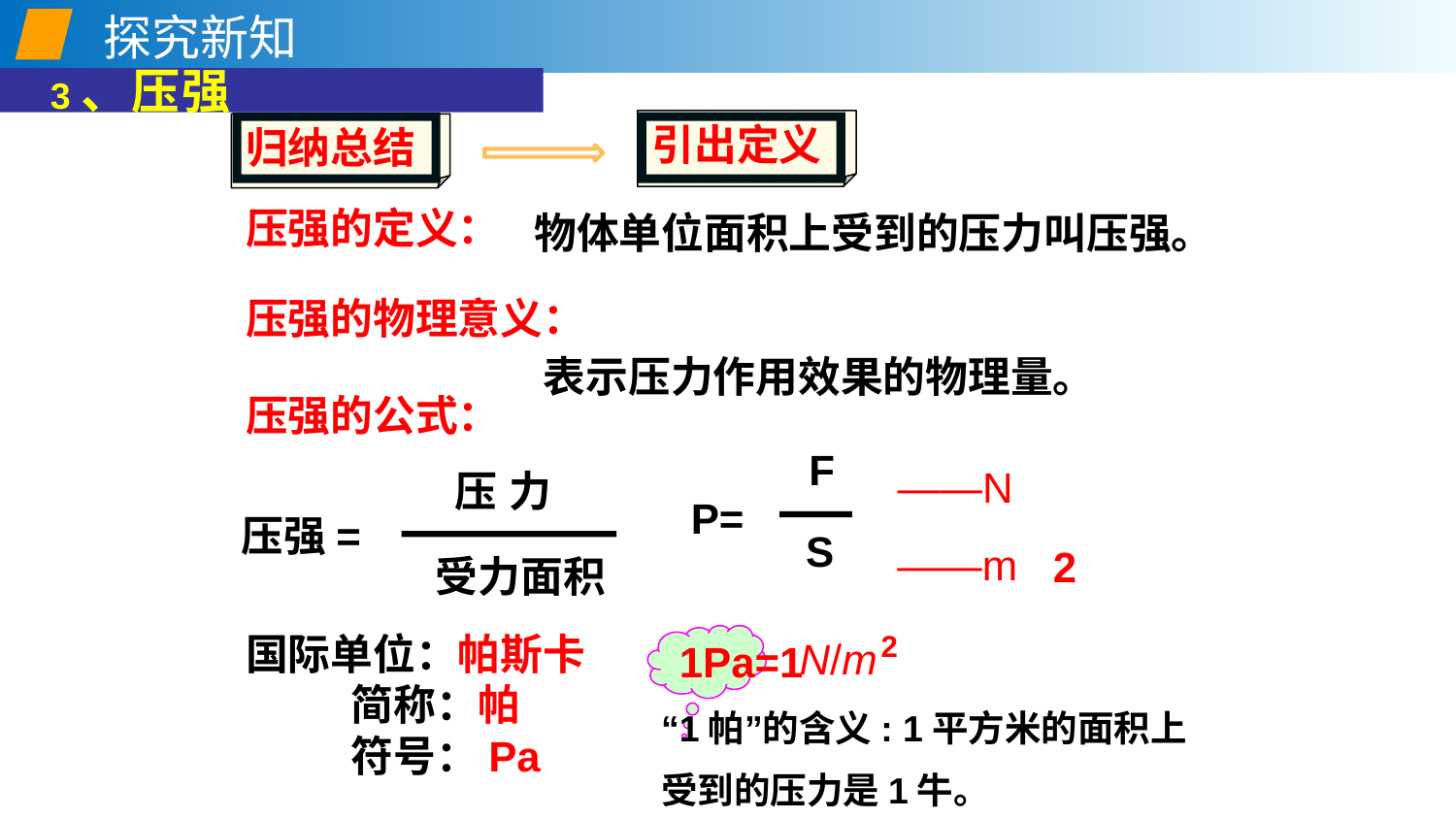

探究新知
  3、压强
引出定义

归纳总结

压强的定义：
物体单位面积上受到的压力叫压强。
压强的物理意义：
表示压力作用效果的物理量。
压强的公式：
F
S

P=
——m
2
——N
压 力
压强=

受力面积
2
N/m
国际单位：帕斯卡
        简称：帕
        符号：Pa
1Pa=1

“1帕”的含义: 1平方米的面积上
受到的压力是1牛。